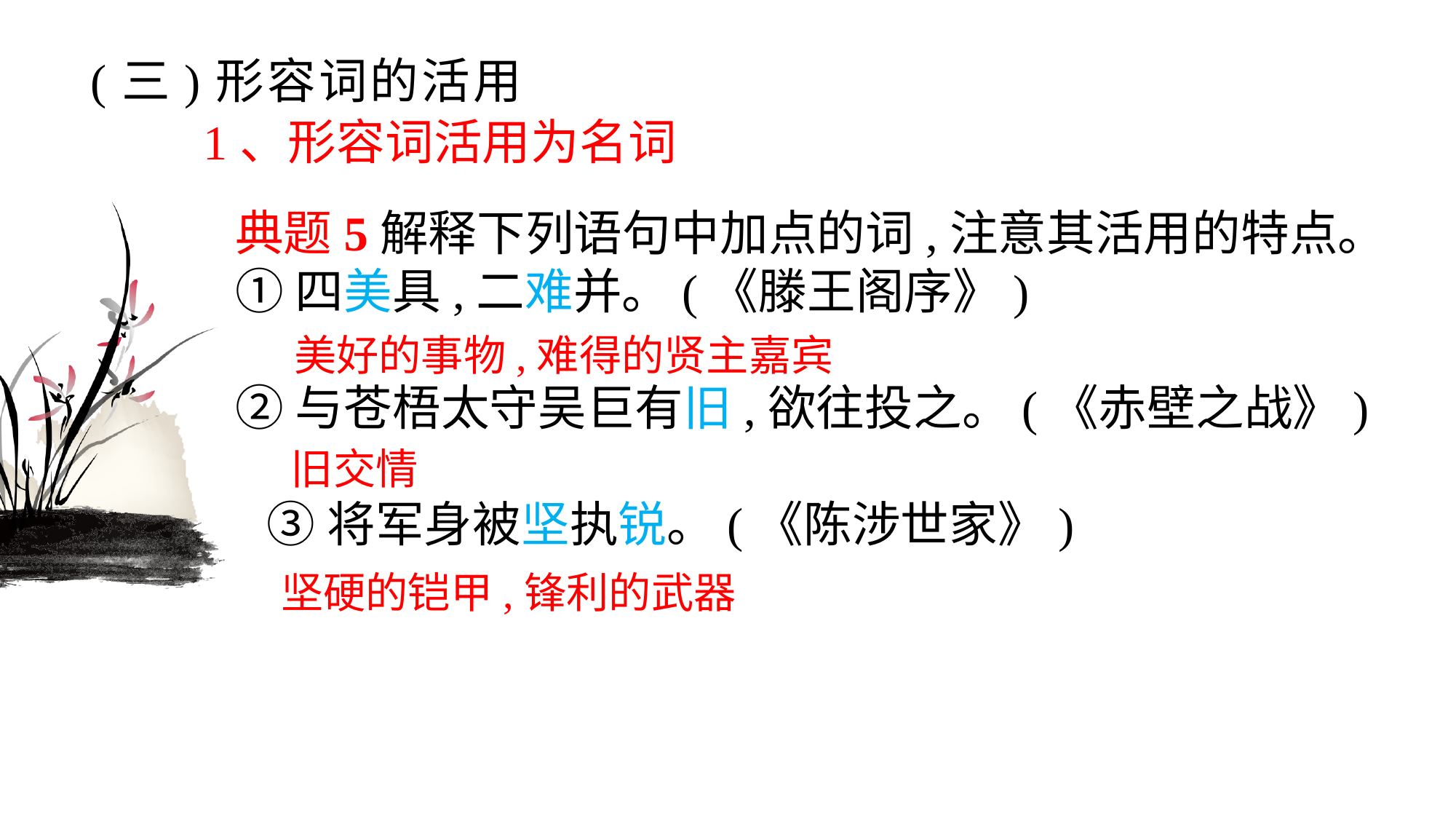

# (三)形容词的活用
1、形容词活用为名词
典题5解释下列语句中加点的词,注意其活用的特点。①四美具,二难并。(《滕王阁序》) ②与苍梧太守吴巨有旧,欲往投之。(《赤壁之战》) ③将军身被坚执锐。(《陈涉世家》)
美好的事物,难得的贤主嘉宾
旧交情
坚硬的铠甲,锋利的武器